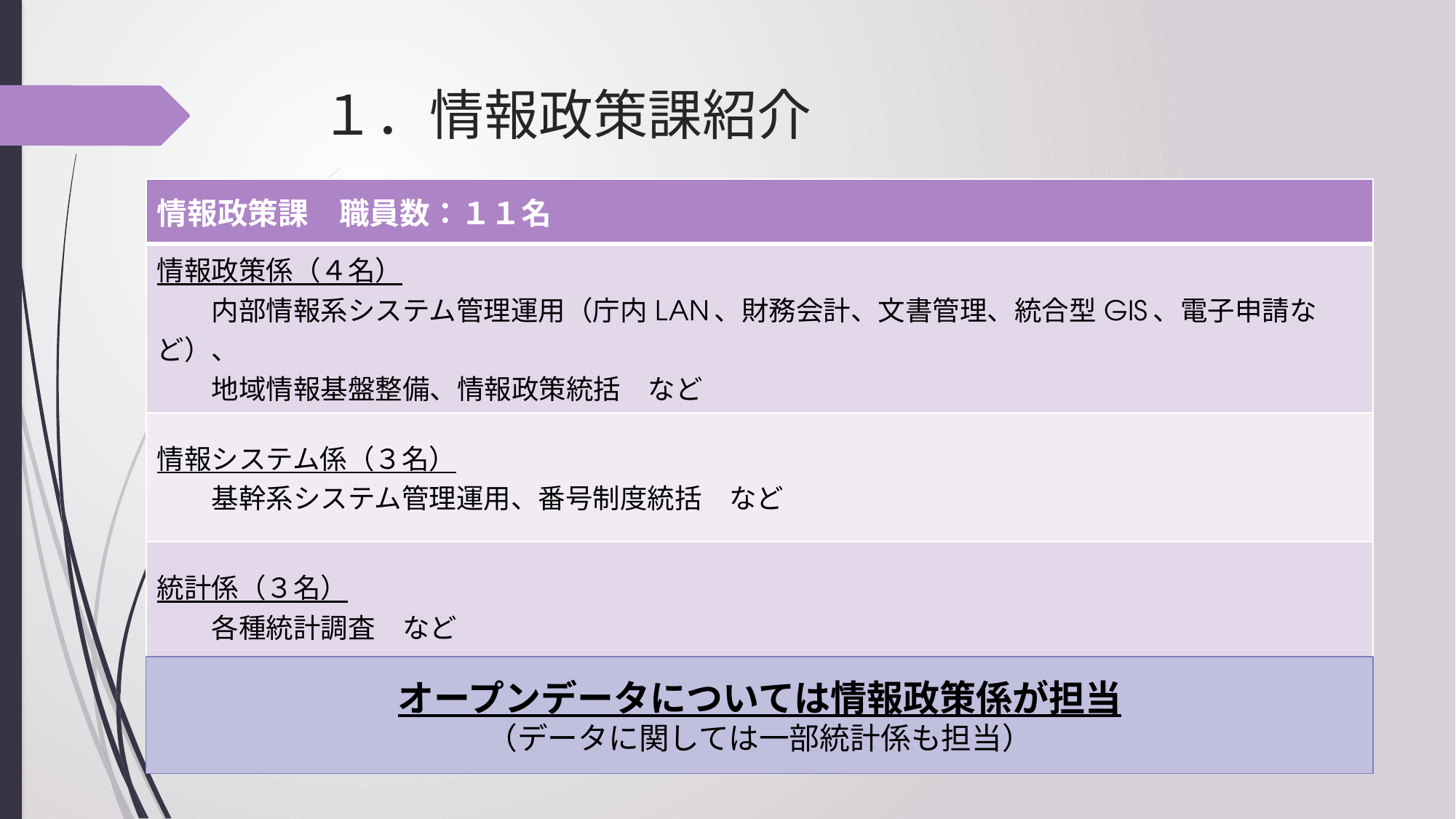

# １．情報政策課紹介
| 情報政策課　職員数：１１名 |
| --- |
| 情報政策係（４名） 　　内部情報系システム管理運用（庁内LAN、財務会計、文書管理、統合型GIS、電子申請など）、 　　地域情報基盤整備、情報政策統括　など |
| 情報システム係（３名） 　　基幹系システム管理運用、番号制度統括　など |
| 統計係（３名） 　　各種統計調査　など |
オープンデータについては情報政策係が担当
（データに関しては一部統計係も担当）